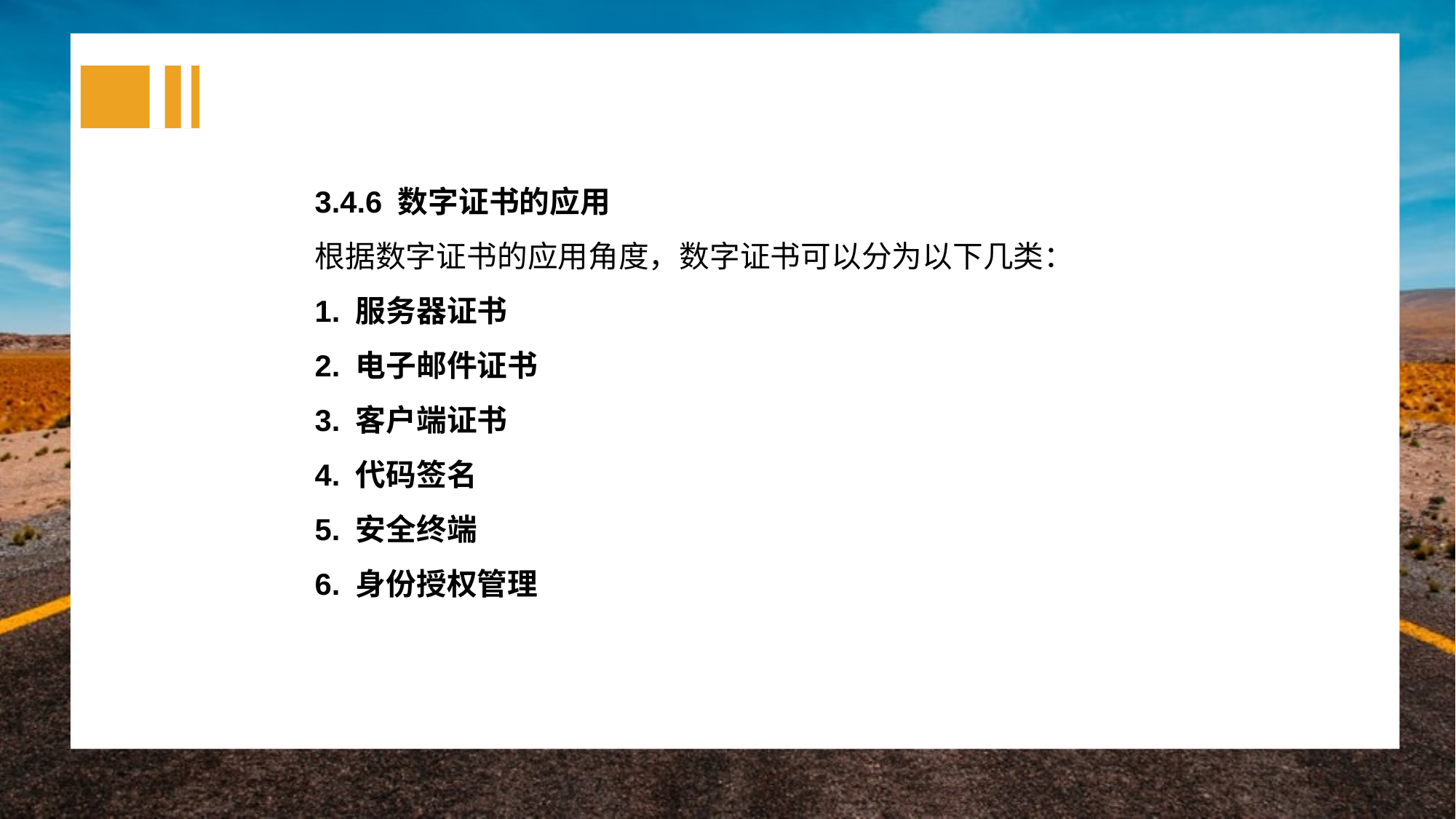

3.4.6 数字证书的应用
根据数字证书的应用角度，数字证书可以分为以下几类：
1. 服务器证书
2. 电子邮件证书
3. 客户端证书
4. 代码签名
5. 安全终端
6. 身份授权管理